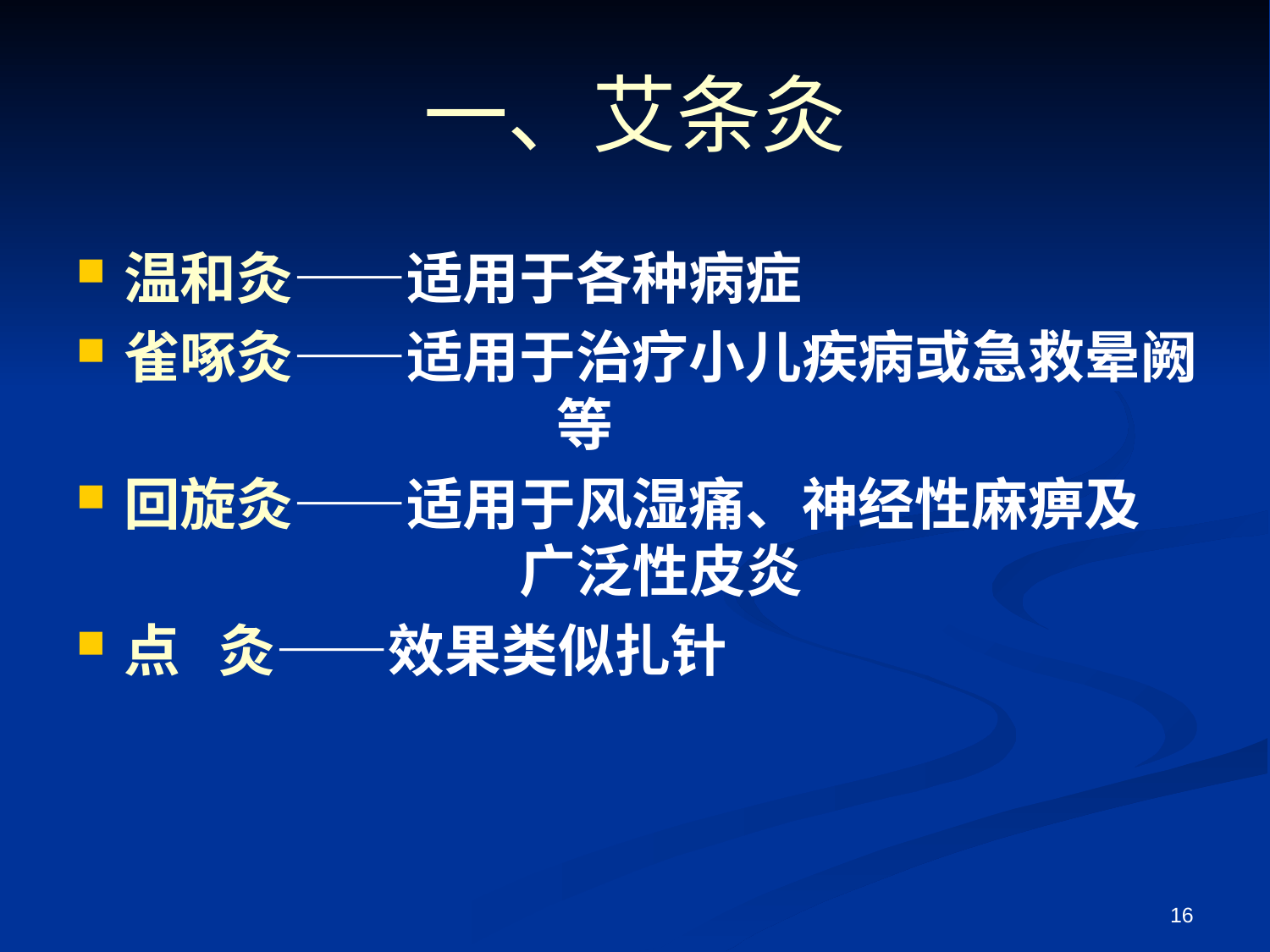

# 一、艾条灸
温和灸——适用于各种病症
雀啄灸——适用于治疗小儿疾病或急救晕阙			    等
回旋灸——适用于风湿痛、神经性麻痹及		           广泛性皮炎
点   灸——效果类似扎针
16